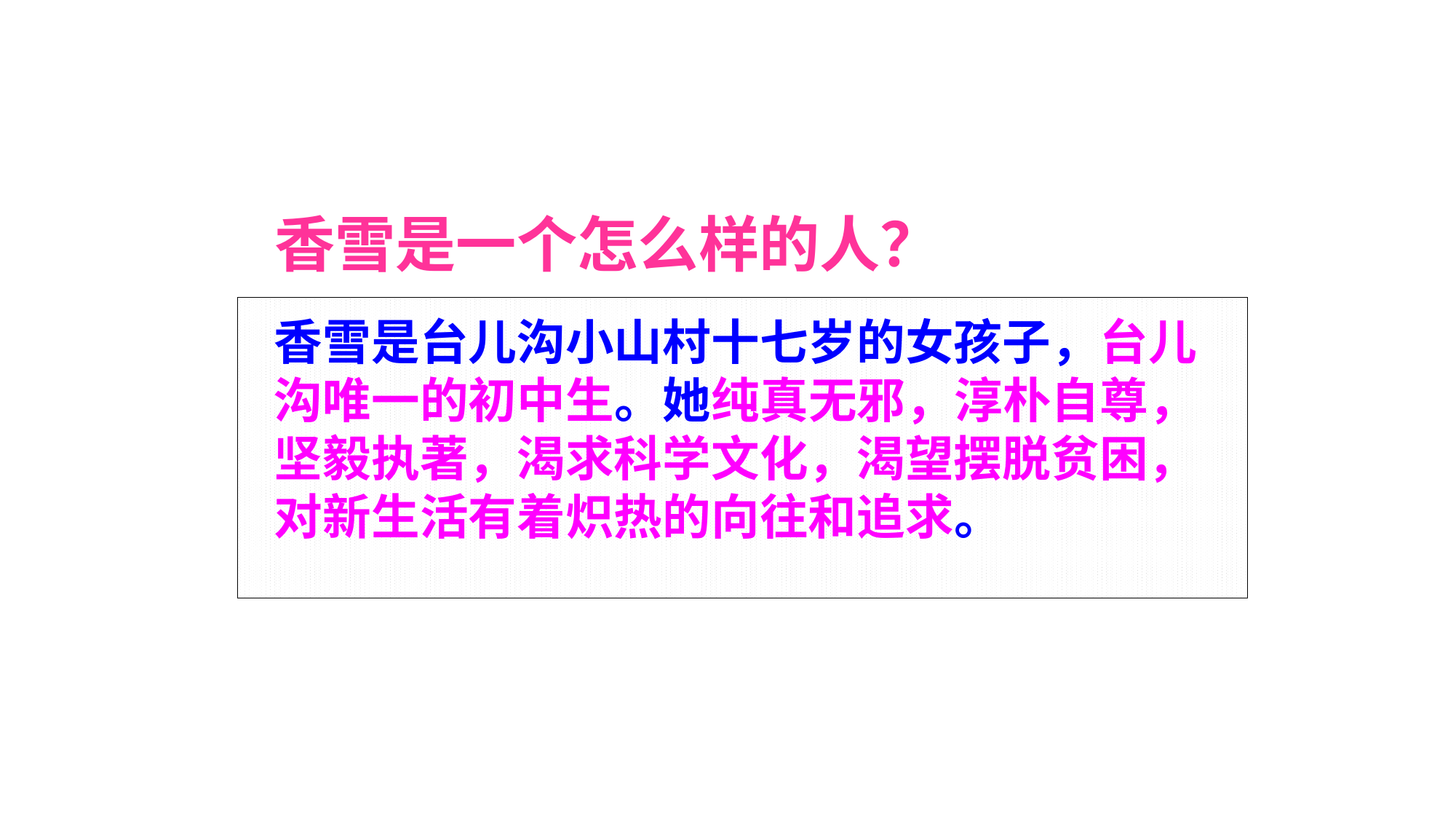

香雪是一个怎么样的人？

香雪是台儿沟小山村十七岁的女孩子，台儿沟唯一的初中生。她纯真无邪，淳朴自尊，坚毅执著，渴求科学文化，渴望摆脱贫困，对新生活有着炽热的向往和追求。